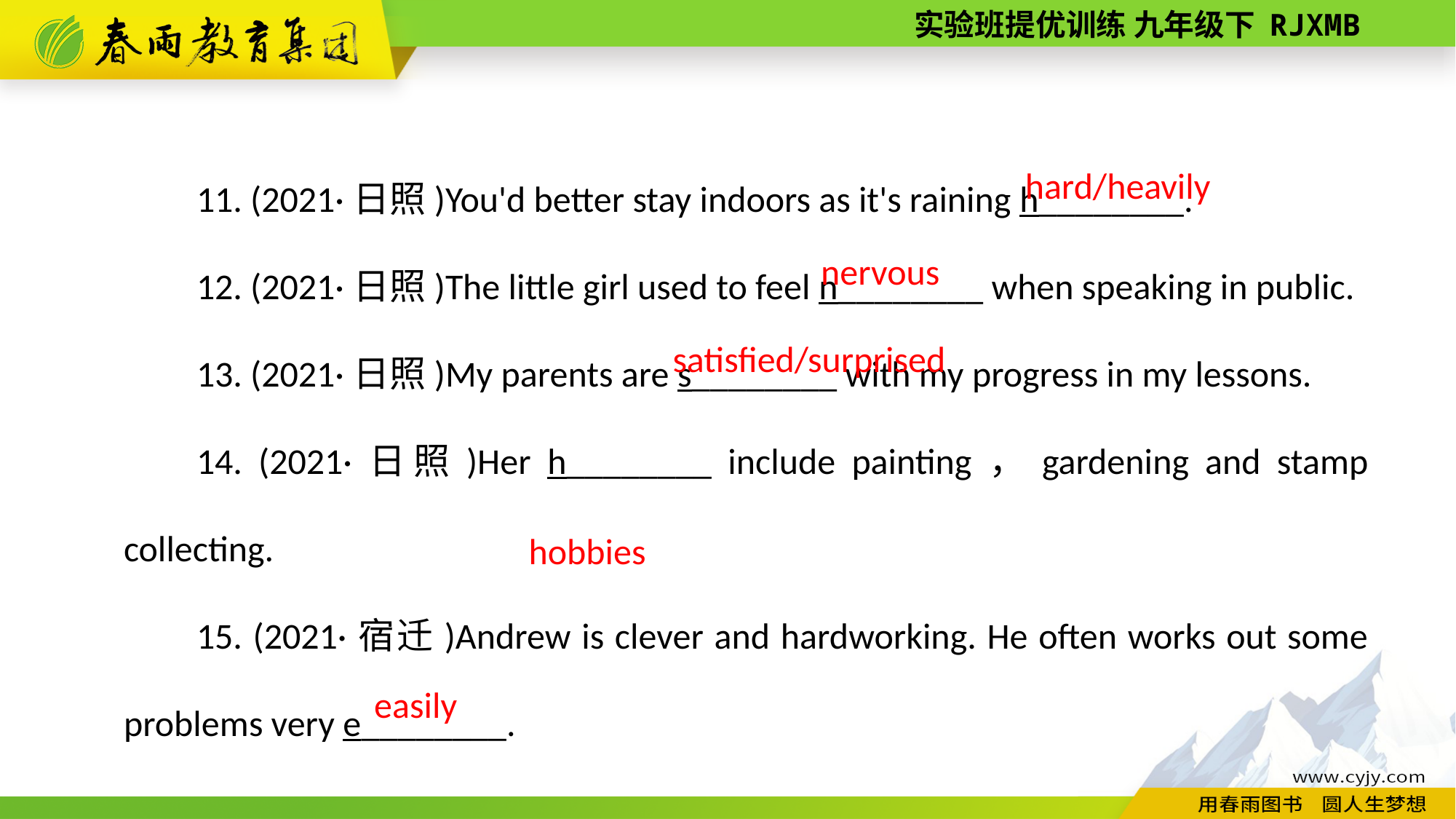

11. (2021·日照)You'd better stay indoors as it's raining h________.
12. (2021·日照)The little girl used to feel n________ when speaking in public.
13. (2021·日照)My parents are s________ with my progress in my lessons.
14. (2021·日照)Her h________ include painting，gardening and stamp collecting.
15. (2021·宿迁)Andrew is clever and hard­working. He often works out some problems very e________.
hard/heavily
nervous
satisfied/surprised
 hobbies
 easily